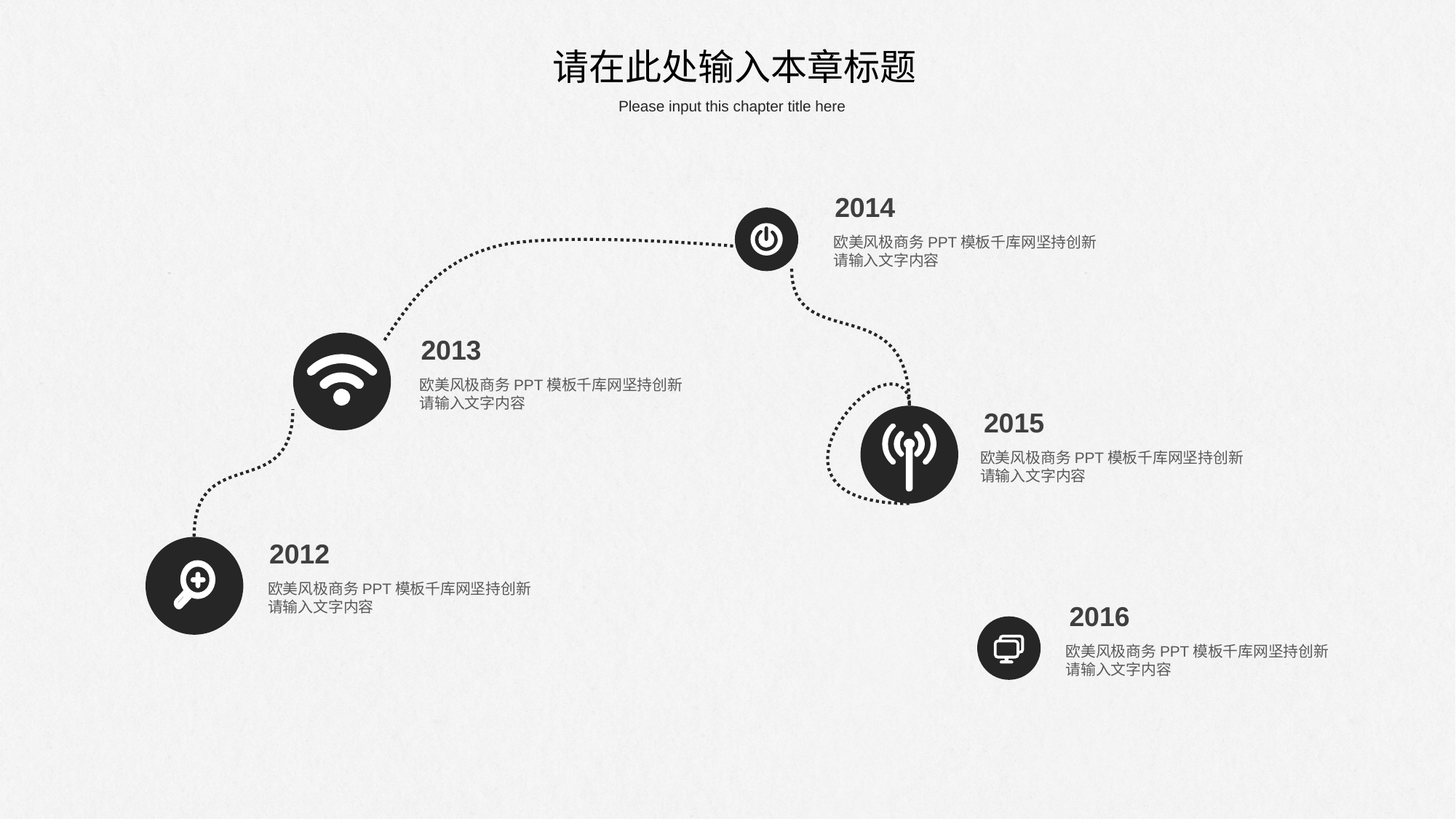

请在此处输入本章标题

Please input this chapter title here
2014
欧美风极商务PPT模板千库网坚持创新请输入文字内容

2013
欧美风极商务PPT模板千库网坚持创新请输入文字内容

2015
欧美风极商务PPT模板千库网坚持创新请输入文字内容

2012
欧美风极商务PPT模板千库网坚持创新请输入文字内容

2016
欧美风极商务PPT模板千库网坚持创新请输入文字内容